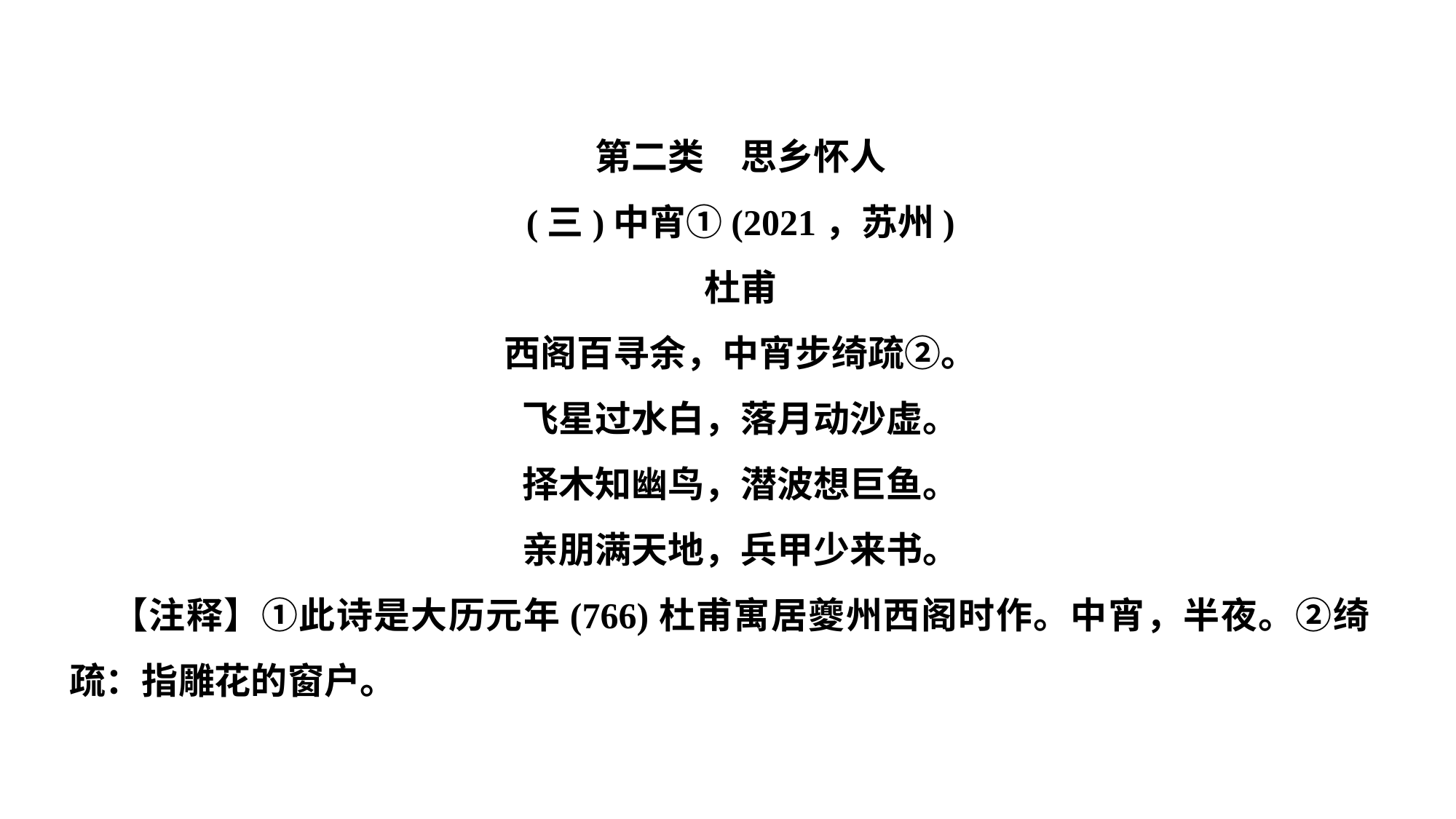

第二类　思乡怀人
(三)中宵①(2021，苏州)
杜甫
西阁百寻余，中宵步绮疏②。
飞星过水白，落月动沙虚。
择木知幽鸟，潜波想巨鱼。
亲朋满天地，兵甲少来书。
【注释】①此诗是大历元年(766)杜甫寓居夔州西阁时作。中宵，半夜。②绮疏：指雕花的窗户。